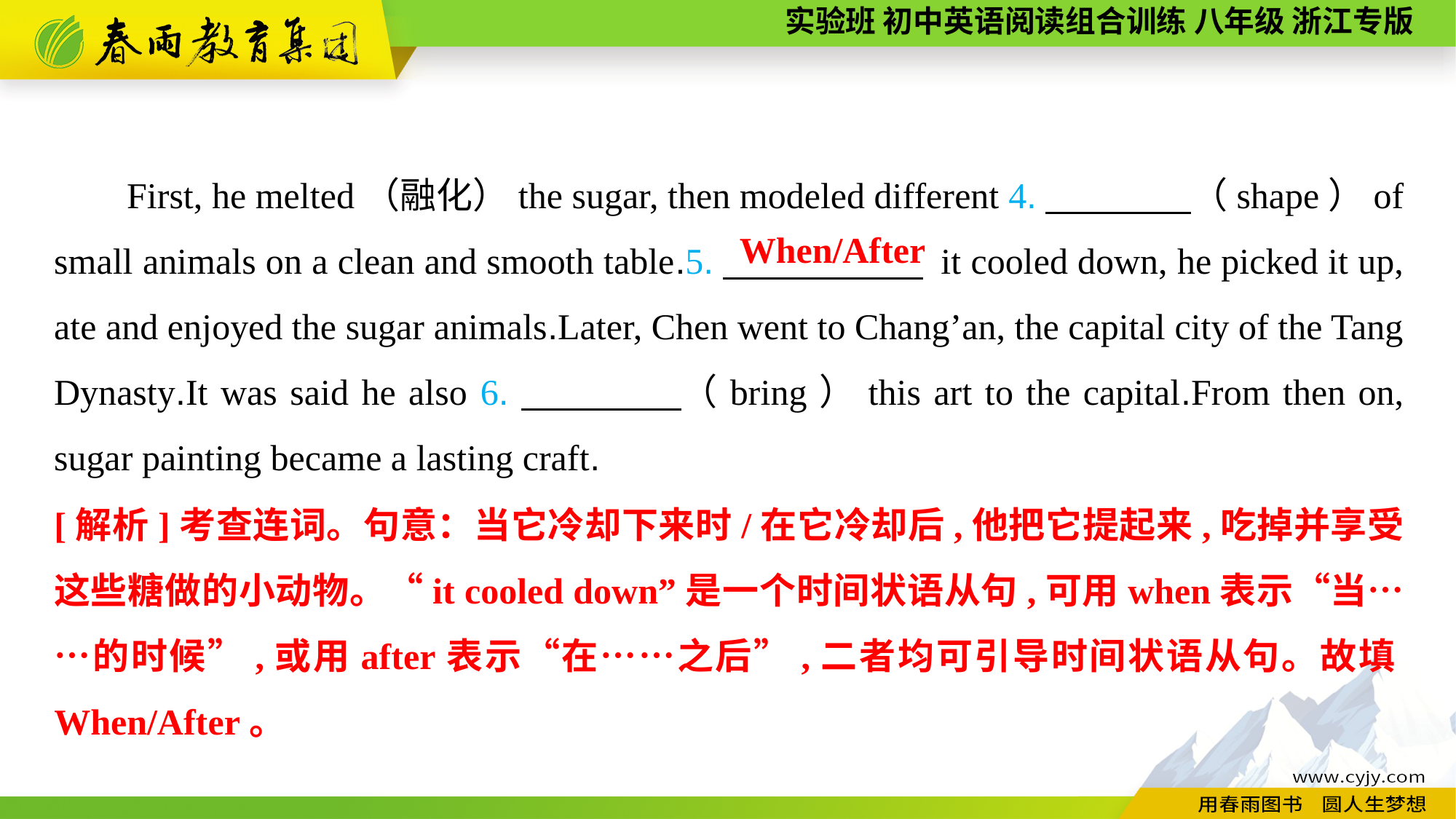

First, he melted（融化）the sugar, then modeled different 4.　　　　（shape）of small animals on a clean and smooth table.5.　　      　　 it cooled down, he picked it up, ate and enjoyed the sugar animals.Later, Chen went to Chang’an, the capital city of the Tang Dynasty.It was said he also 6.　　　　（bring）this art to the capital.From then on, sugar painting became a lasting craft.
When/After
[解析]考查连词。句意：当它冷却下来时/在它冷却后,他把它提起来,吃掉并享受这些糖做的小动物。“it cooled down”是一个时间状语从句,可用when表示“当……的时候”,或用after表示“在……之后”,二者均可引导时间状语从句。故填When/After。